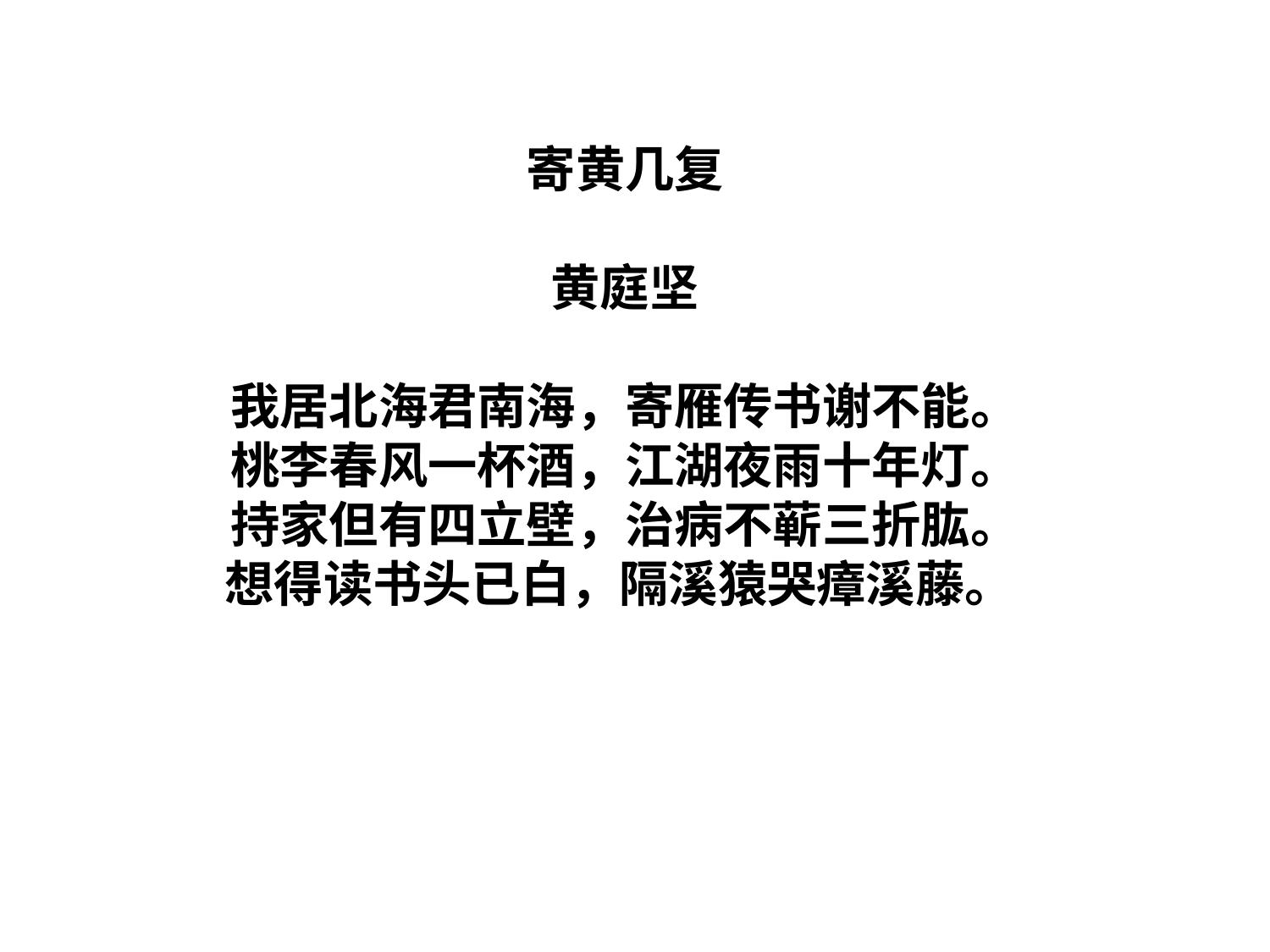

寄黄几复

黄庭坚

我居北海君南海，寄雁传书谢不能。
桃李春风一杯酒，江湖夜雨十年灯。
持家但有四立壁，治病不蕲三折肱。
想得读书头已白，隔溪猿哭瘴溪藤。